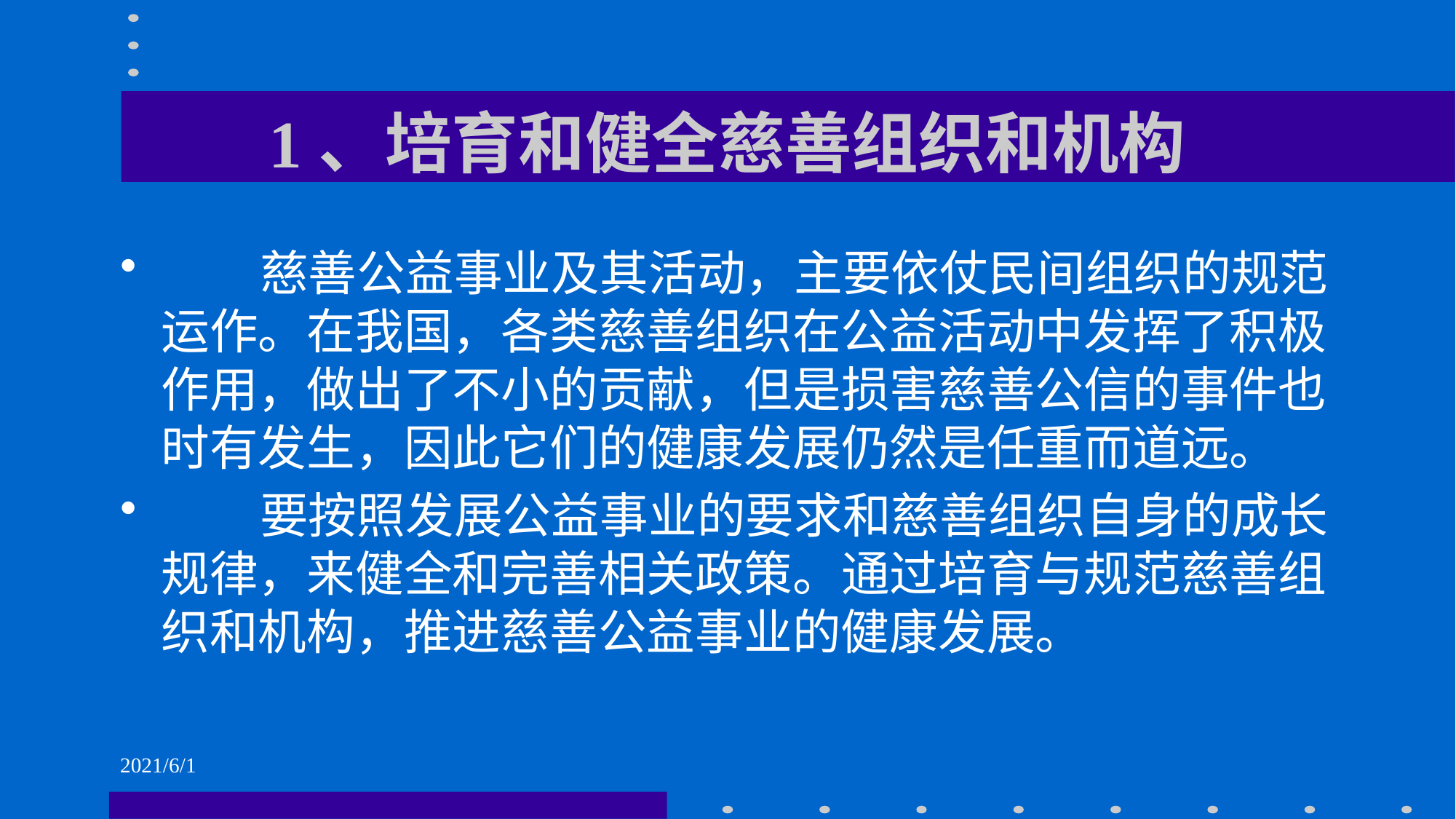

# 1、培育和健全慈善组织和机构
        慈善公益事业及其活动，主要依仗民间组织的规范运作。在我国，各类慈善组织在公益活动中发挥了积极作用，做出了不小的贡献，但是损害慈善公信的事件也时有发生，因此它们的健康发展仍然是任重而道远。
        要按照发展公益事业的要求和慈善组织自身的成长规律，来健全和完善相关政策。通过培育与规范慈善组织和机构，推进慈善公益事业的健康发展。

2021/6/1